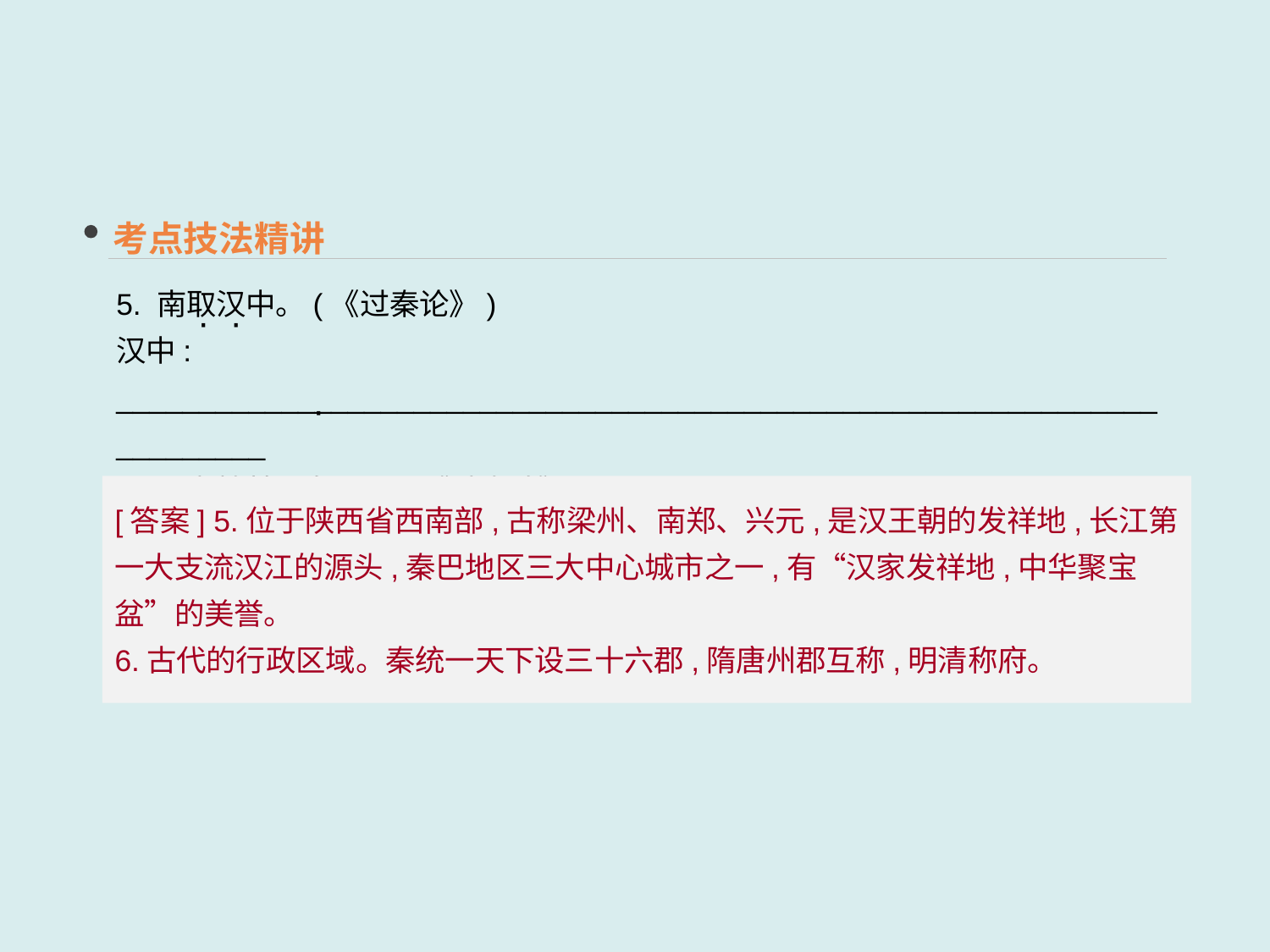

考点技法精讲

5. 南取汉中。(《过秦论》)
汉中: ________________________________________________________________________
6. 以为桂林、象郡。(《过秦论》)
郡: __________________________________________________________________________

 ·  ·
   ·

[答案] 5.位于陕西省西南部,古称梁州、南郑、兴元,是汉王朝的发祥地,长江第一大支流汉江的源头,秦巴地区三大中心城市之一,有“汉家发祥地,中华聚宝盆”的美誉。
6.古代的行政区域。秦统一天下设三十六郡,隋唐州郡互称,明清称府。